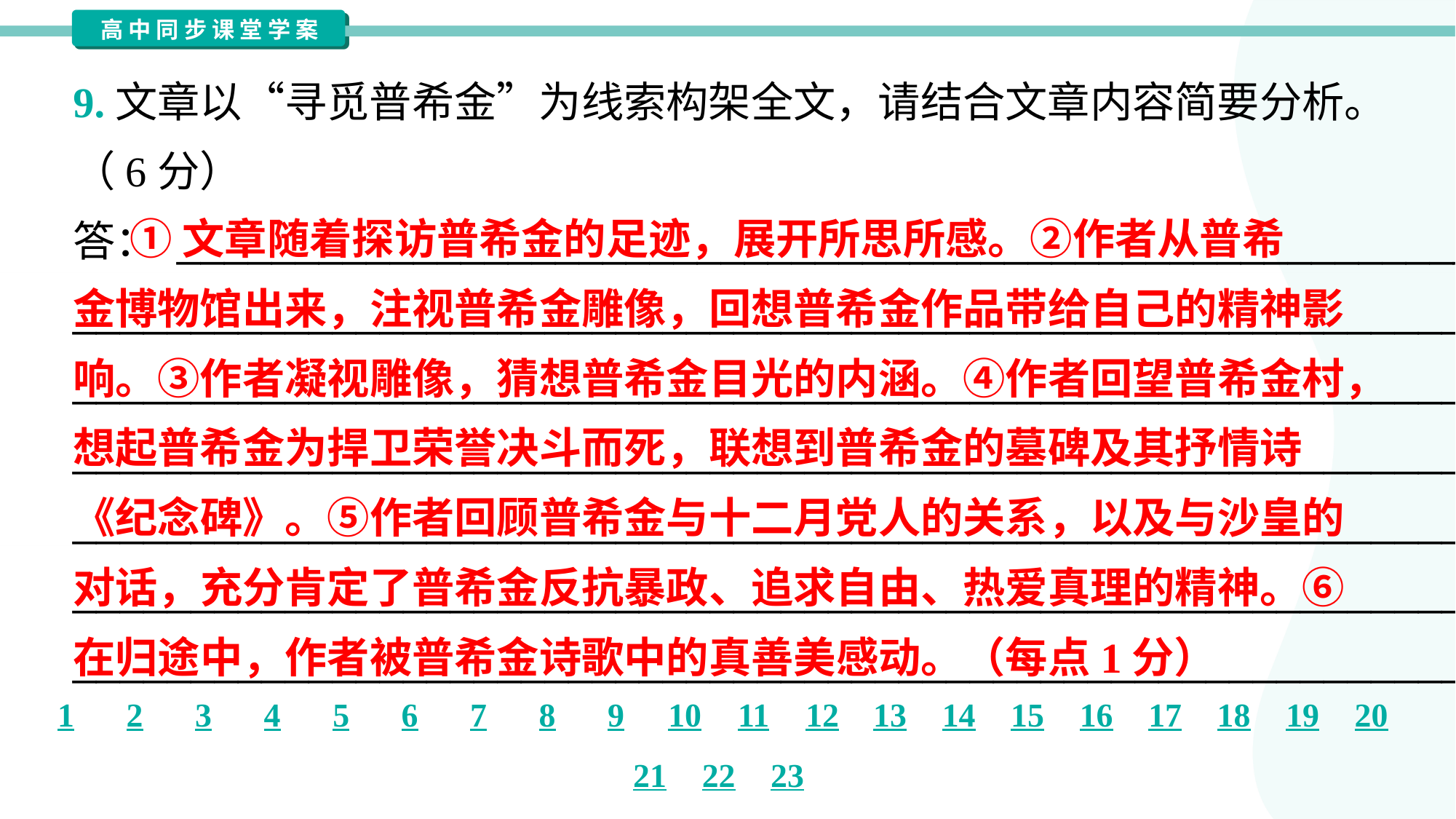

9.文章以“寻觅普希金”为线索构架全文，请结合文章内容简要分析。
（6分）
答： ________________________________________________________
_____________________________________________________________
_____________________________________________________________
_____________________________________________________________
_____________________________________________________________
_____________________________________________________________
_____________________________________________________________
      ①文章随着探访普希金的足迹，展开所思所感。②作者从普希
金博物馆出来，注视普希金雕像，回想普希金作品带给自己的精神影
响。③作者凝视雕像，猜想普希金目光的内涵。④作者回望普希金村，
想起普希金为捍卫荣誉决斗而死，联想到普希金的墓碑及其抒情诗
《纪念碑》。⑤作者回顾普希金与十二月党人的关系，以及与沙皇的
对话，充分肯定了普希金反抗暴政、追求自由、热爱真理的精神。⑥
在归途中，作者被普希金诗歌中的真善美感动。（每点1分）